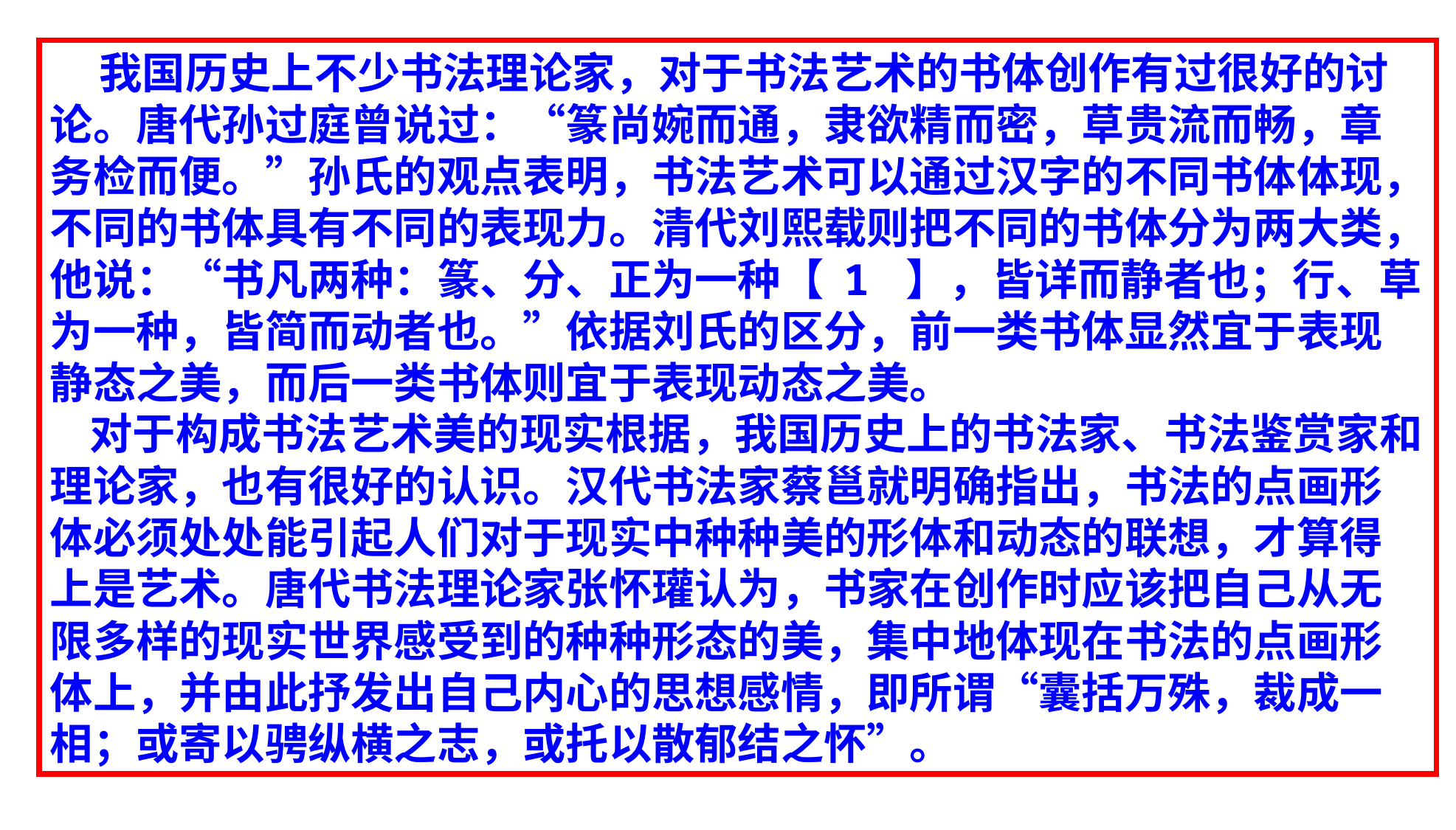

我国历史上不少书法理论家，对于书法艺术的书体创作有过很好的讨论。唐代孙过庭曾说过：“篆尚婉而通，隶欲精而密，草贵流而畅，章务检而便。”孙氏的观点表明，书法艺术可以通过汉字的不同书体体现，不同的书体具有不同的表现力。清代刘熙载则把不同的书体分为两大类，他说：“书凡两种：篆、分、正为一种【 1 】，皆详而静者也；行、草为一种，皆简而动者也。”依据刘氏的区分，前一类书体显然宜于表现静态之美，而后一类书体则宜于表现动态之美。
   对于构成书法艺术美的现实根据，我国历史上的书法家、书法鉴赏家和理论家，也有很好的认识。汉代书法家蔡邕就明确指出，书法的点画形体必须处处能引起人们对于现实中种种美的形体和动态的联想，才算得上是艺术。唐代书法理论家张怀瓘认为，书家在创作时应该把自己从无限多样的现实世界感受到的种种形态的美，集中地体现在书法的点画形体上，并由此抒发出自己内心的思想感情，即所谓“囊括万殊，裁成一相；或寄以骋纵横之志，或托以散郁结之怀”。